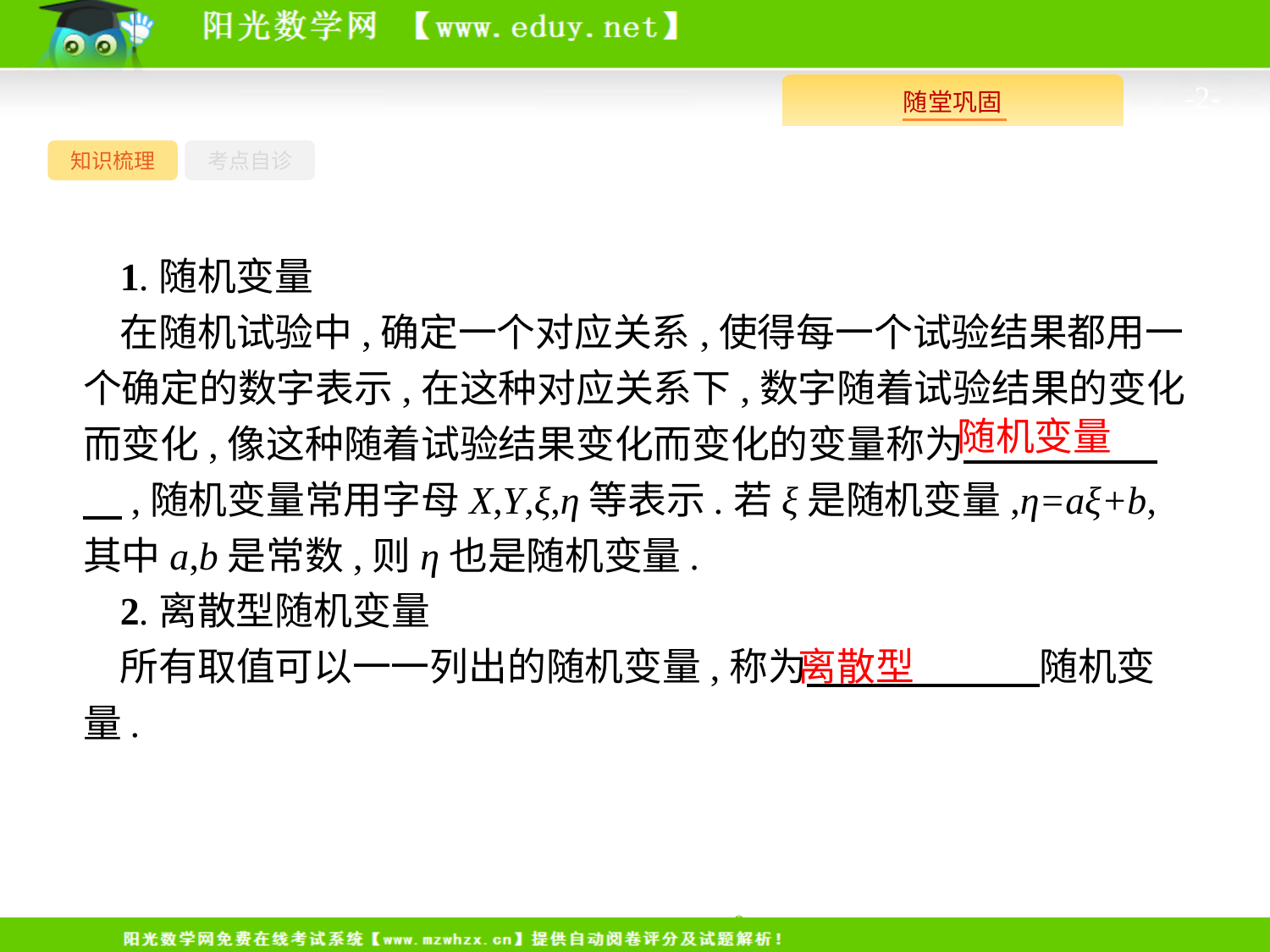

-2-
知识梳理
考点自诊
1.随机变量
在随机试验中,确定一个对应关系,使得每一个试验结果都用一个确定的数字表示,在这种对应关系下,数字随着试验结果的变化而变化,像这种随着试验结果变化而变化的变量称为　　　　　　,随机变量常用字母X,Y,ξ,η等表示.若ξ是随机变量,η=aξ+b,其中a,b是常数,则η也是随机变量.
2.离散型随机变量
所有取值可以一一列出的随机变量,称为　　　　　　随机变量.
随机变量
离散型